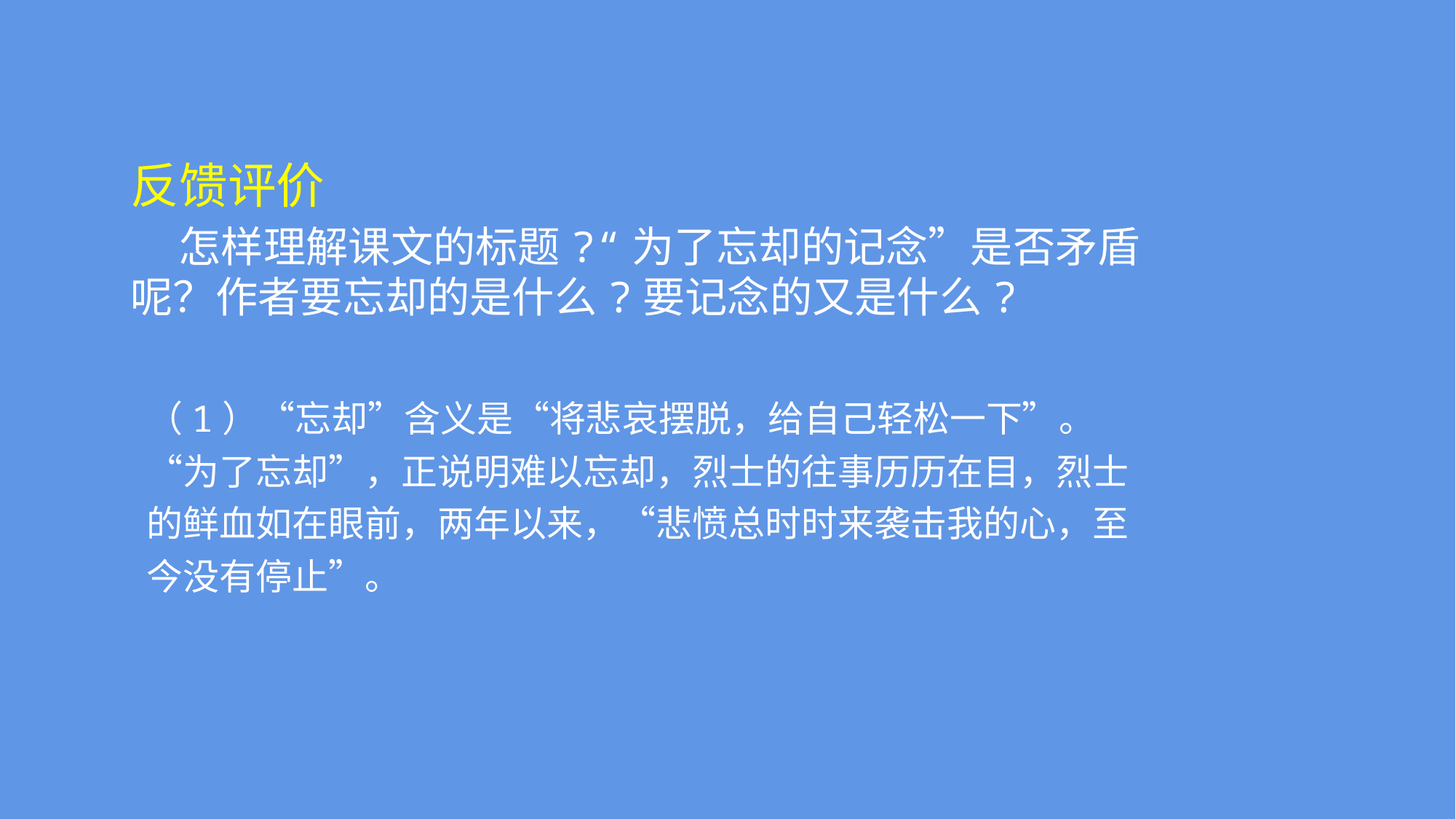

反馈评价
    怎样理解课文的标题?“为了忘却的记念”是否矛盾呢？作者要忘却的是什么?要记念的又是什么?
（1）“忘却”含义是“将悲哀摆脱，给自己轻松一下”。“为了忘却”，正说明难以忘却，烈士的往事历历在目，烈士的鲜血如在眼前，两年以来，“悲愤总时时来袭击我的心，至今没有停止”。